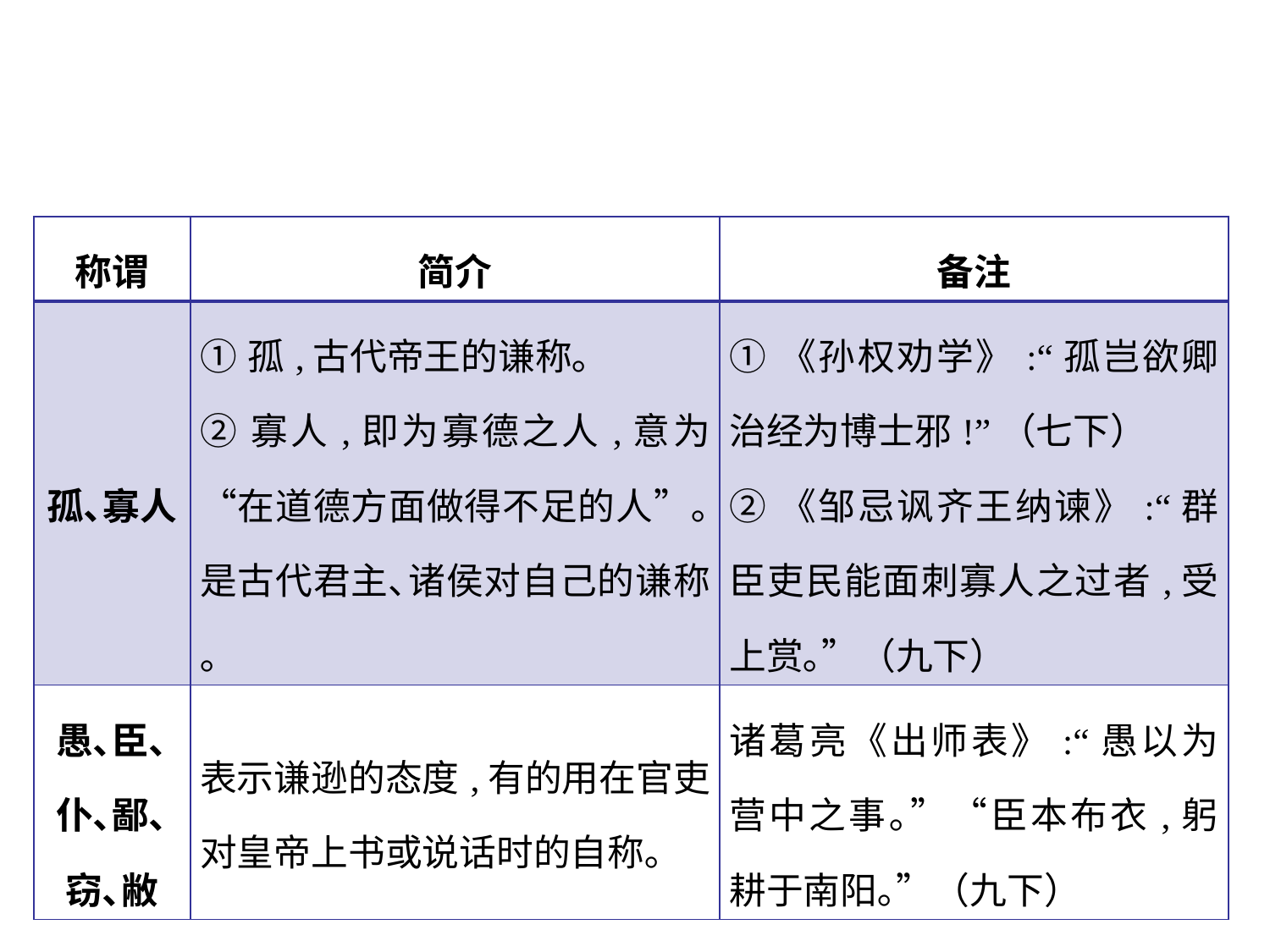

| 称谓 | 简介 | 备注 |
| --- | --- | --- |
| 孤､寡人 | ①孤,古代帝王的谦称｡ ②寡人,即为寡德之人,意为“在道德方面做得不足的人”｡是古代君主､诸侯对自己的谦称｡ | ①《孙权劝学》:“孤岂欲卿治经为博士邪!”（七下） ②《邹忌讽齐王纳谏》:“群臣吏民能面刺寡人之过者,受上赏｡”（九下） |
| 愚､臣､ 仆､鄙､ 窃､敝 | 表示谦逊的态度,有的用在官吏对皇帝上书或说话时的自称｡ | 诸葛亮《出师表》:“愚以为营中之事｡”“臣本布衣,躬耕于南阳｡”（九下） |